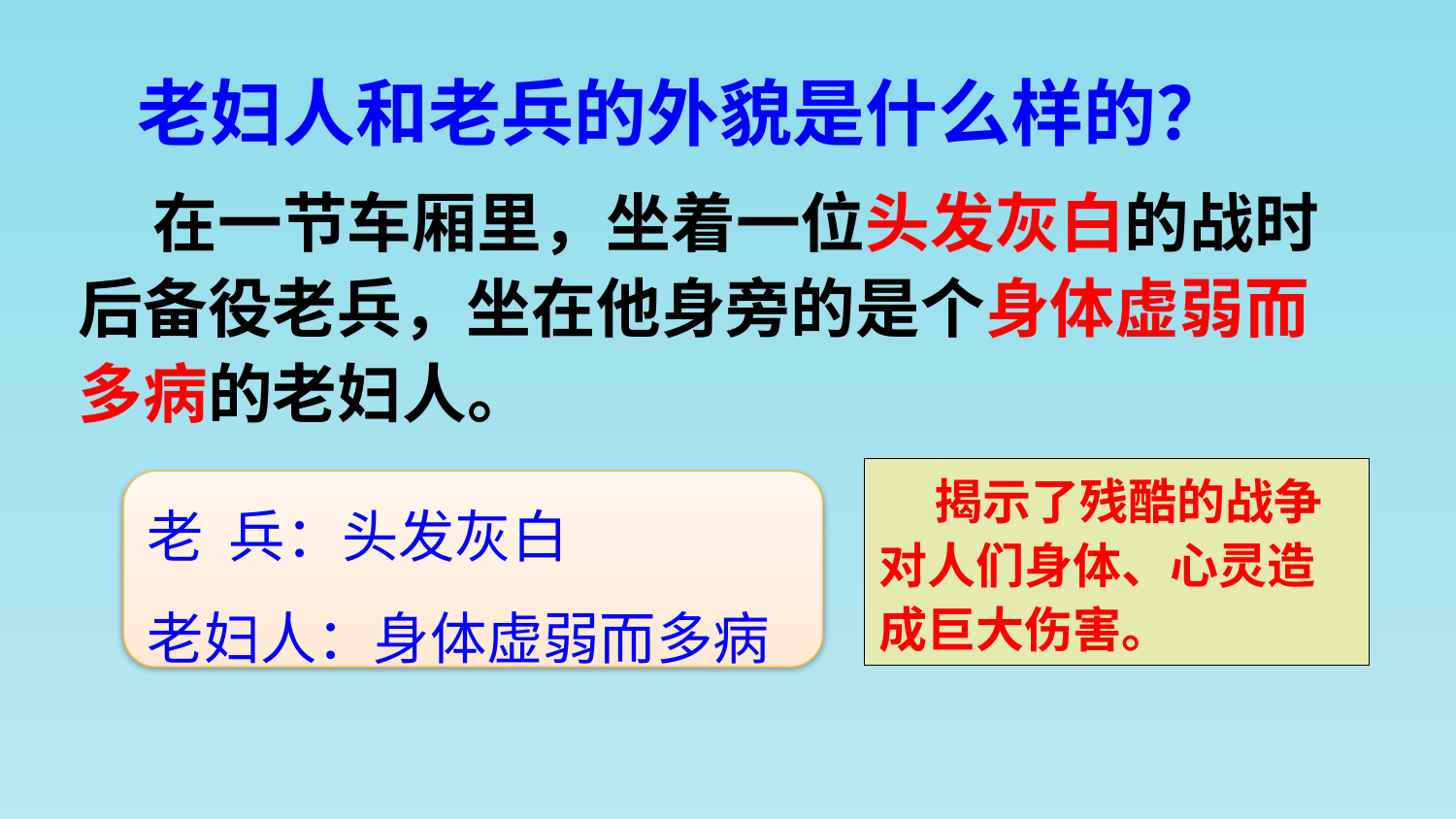

老妇人和老兵的外貌是什么样的？
    在一节车厢里，坐着一位头发灰白的战时后备役老兵，坐在他身旁的是个身体虚弱而多病的老妇人。
    揭示了残酷的战争对人们身体、心灵造成巨大伤害。
老  兵：头发灰白
老妇人：身体虚弱而多病